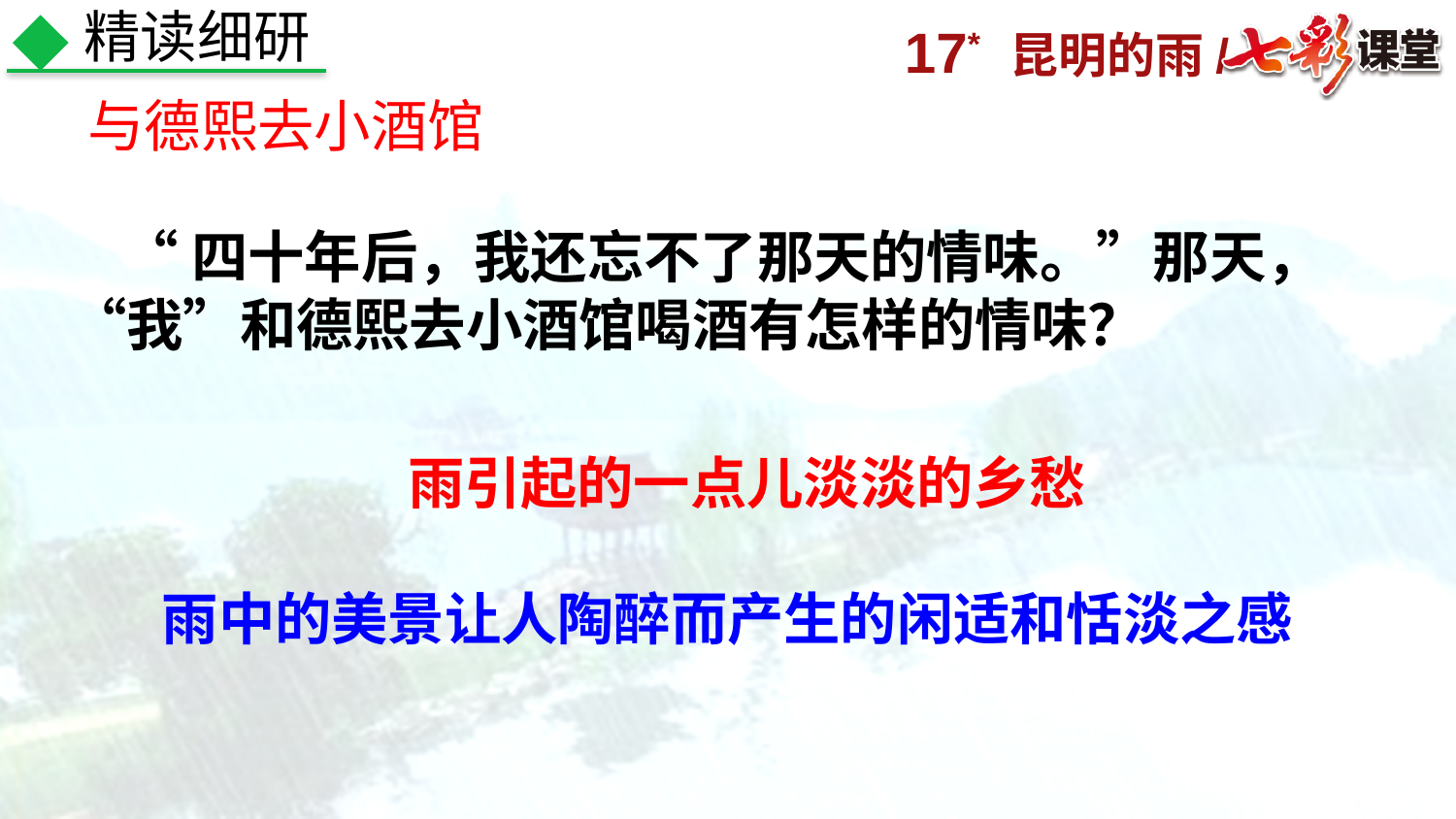

精读细研

与德熙去小酒馆
    “四十年后，我还忘不了那天的情味。”那天，“我”和德熙去小酒馆喝酒有怎样的情味？
 雨引起的一点儿淡淡的乡愁
雨中的美景让人陶醉而产生的闲适和恬淡之感